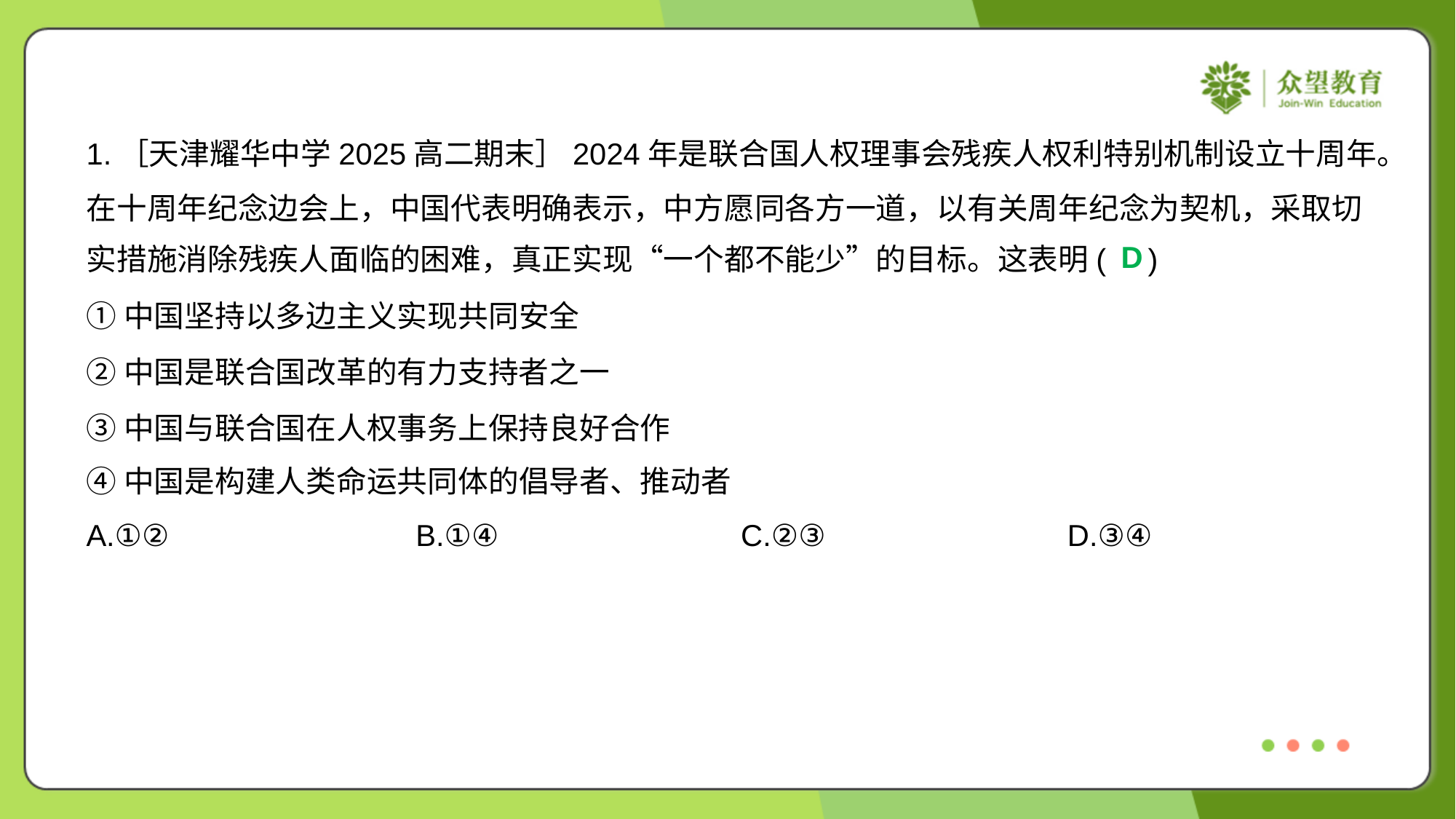

1.［天津耀华中学2025高二期末］2024年是联合国人权理事会残疾人权利特别机制设立十周年。
在十周年纪念边会上，中国代表明确表示，中方愿同各方一道，以有关周年纪念为契机，采取切
实措施消除残疾人面临的困难，真正实现“一个都不能少”的目标。这表明(     )
D
①中国坚持以多边主义实现共同安全
②中国是联合国改革的有力支持者之一
③中国与联合国在人权事务上保持良好合作
④中国是构建人类命运共同体的倡导者、推动者
A.①②	B.①④	C.②③	D.③④